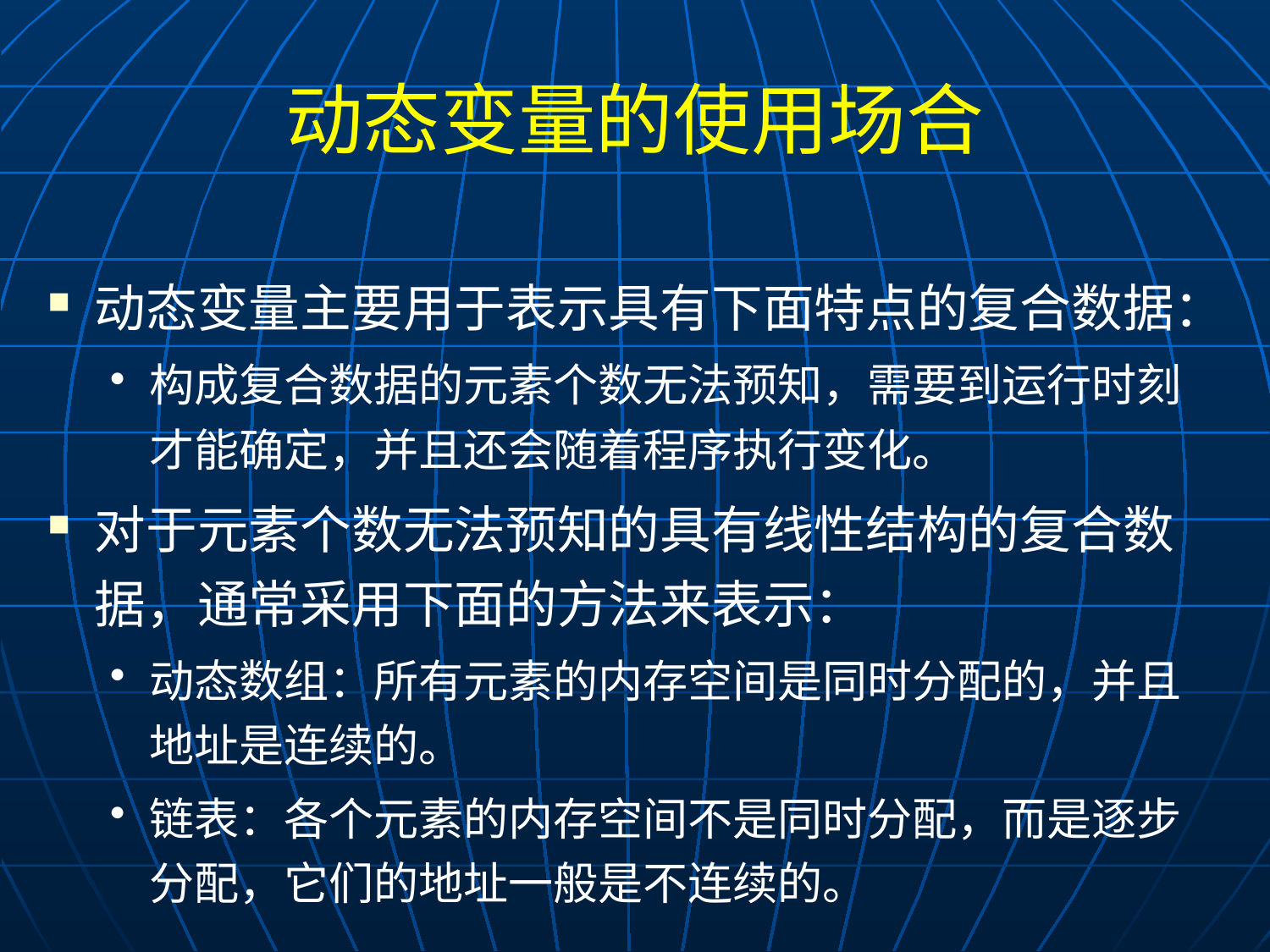

# 动态变量的使用场合
动态变量主要用于表示具有下面特点的复合数据：
构成复合数据的元素个数无法预知，需要到运行时刻才能确定，并且还会随着程序执行变化。
对于元素个数无法预知的具有线性结构的复合数据，通常采用下面的方法来表示：
动态数组：所有元素的内存空间是同时分配的，并且地址是连续的。
链表：各个元素的内存空间不是同时分配，而是逐步分配，它们的地址一般是不连续的。